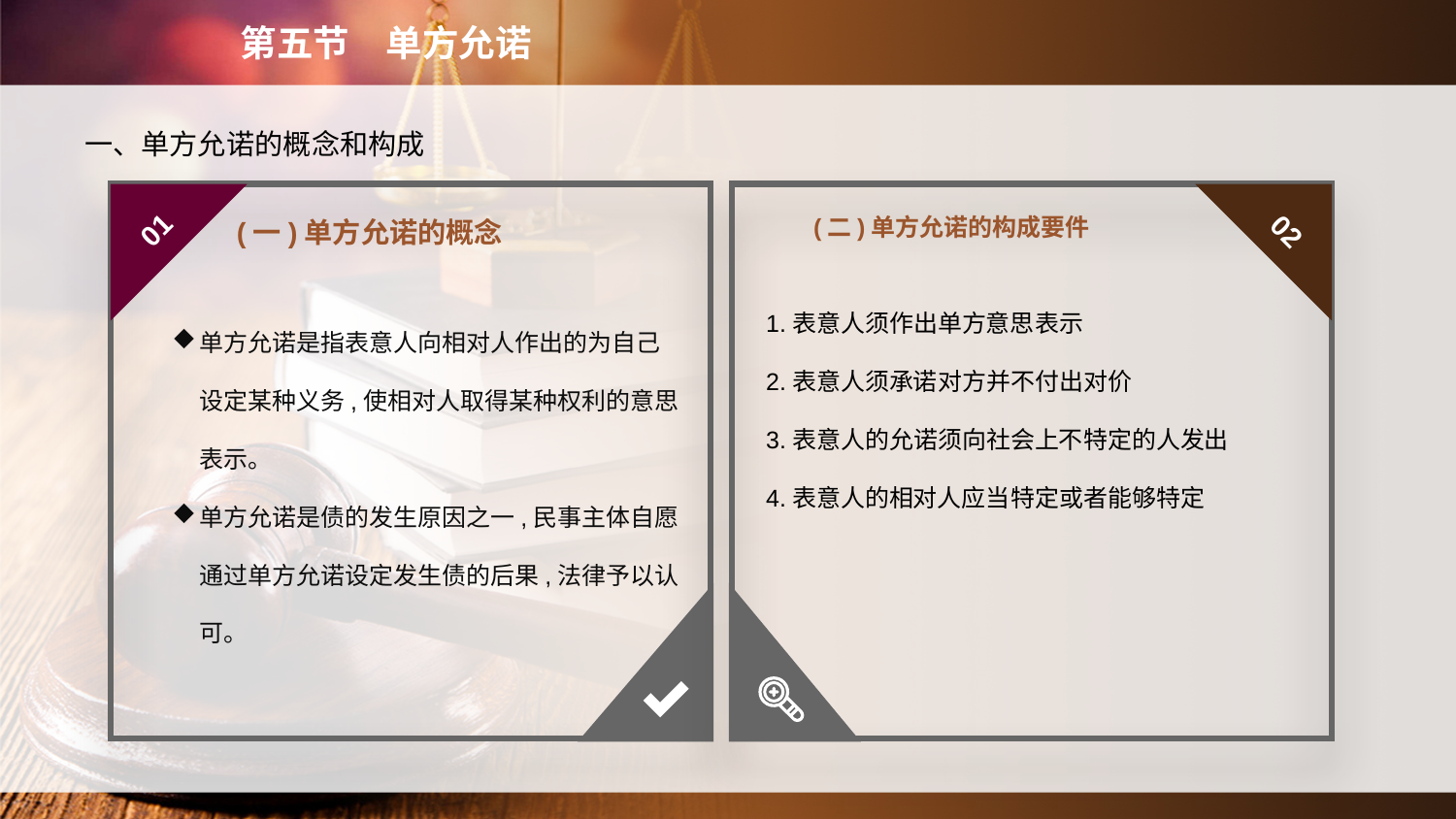

第五节　单方允诺
　　一、单方允诺的概念和构成

(二)单方允诺的构成要件
01
02
(一)单方允诺的概念
1.表意人须作出单方意思表示
2.表意人须承诺对方并不付出对价
3.表意人的允诺须向社会上不特定的人发出
4.表意人的相对人应当特定或者能够特定

单方允诺是指表意人向相对人作出的为自己设定某种义务,使相对人取得某种权利的意思表示。
单方允诺是债的发生原因之一,民事主体自愿通过单方允诺设定发生债的后果,法律予以认可。